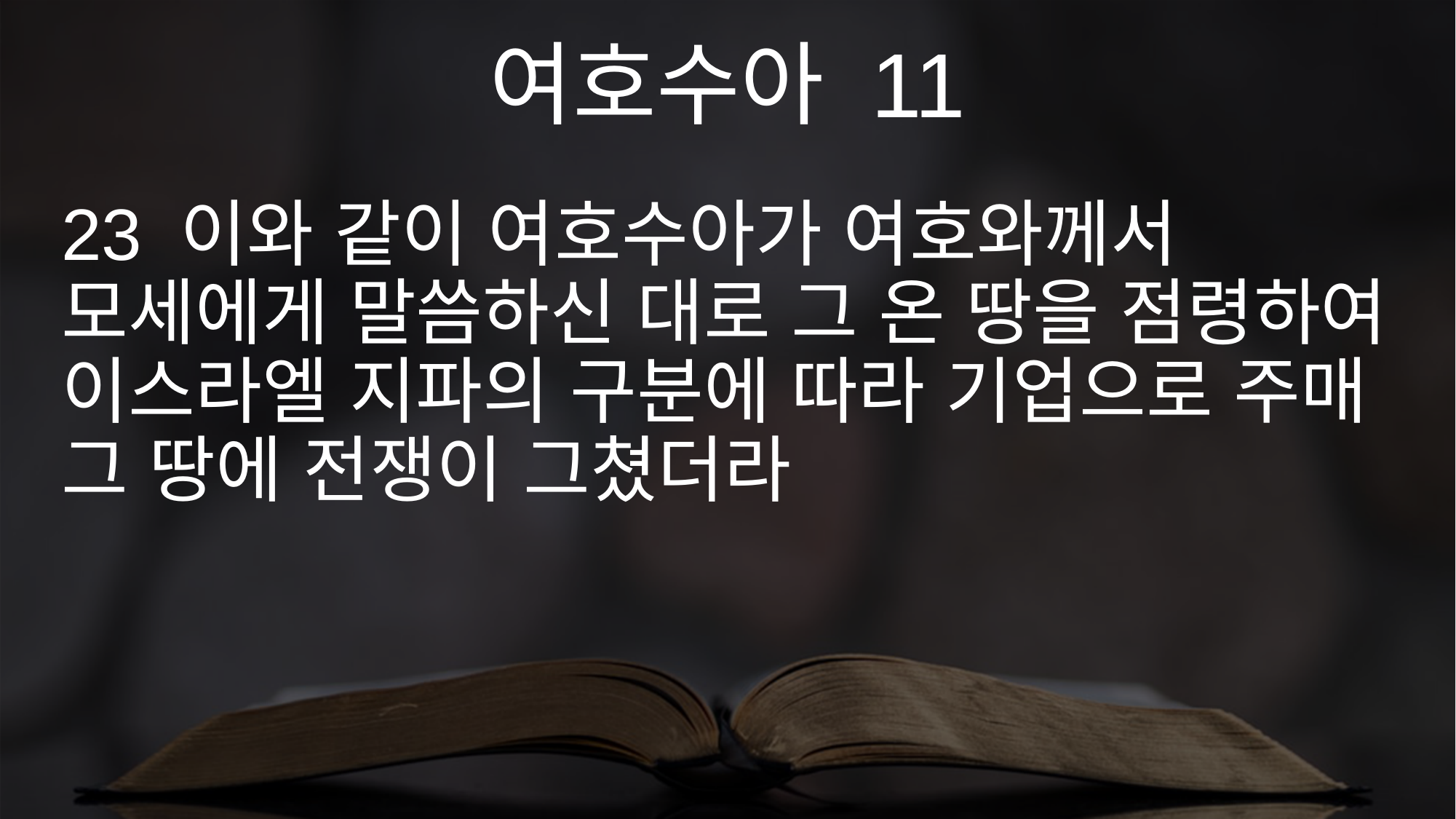

여호수아 11
23 이와 같이 여호수아가 여호와께서 모세에게 말씀하신 대로 그 온 땅을 점령하여 이스라엘 지파의 구분에 따라 기업으로 주매 그 땅에 전쟁이 그쳤더라